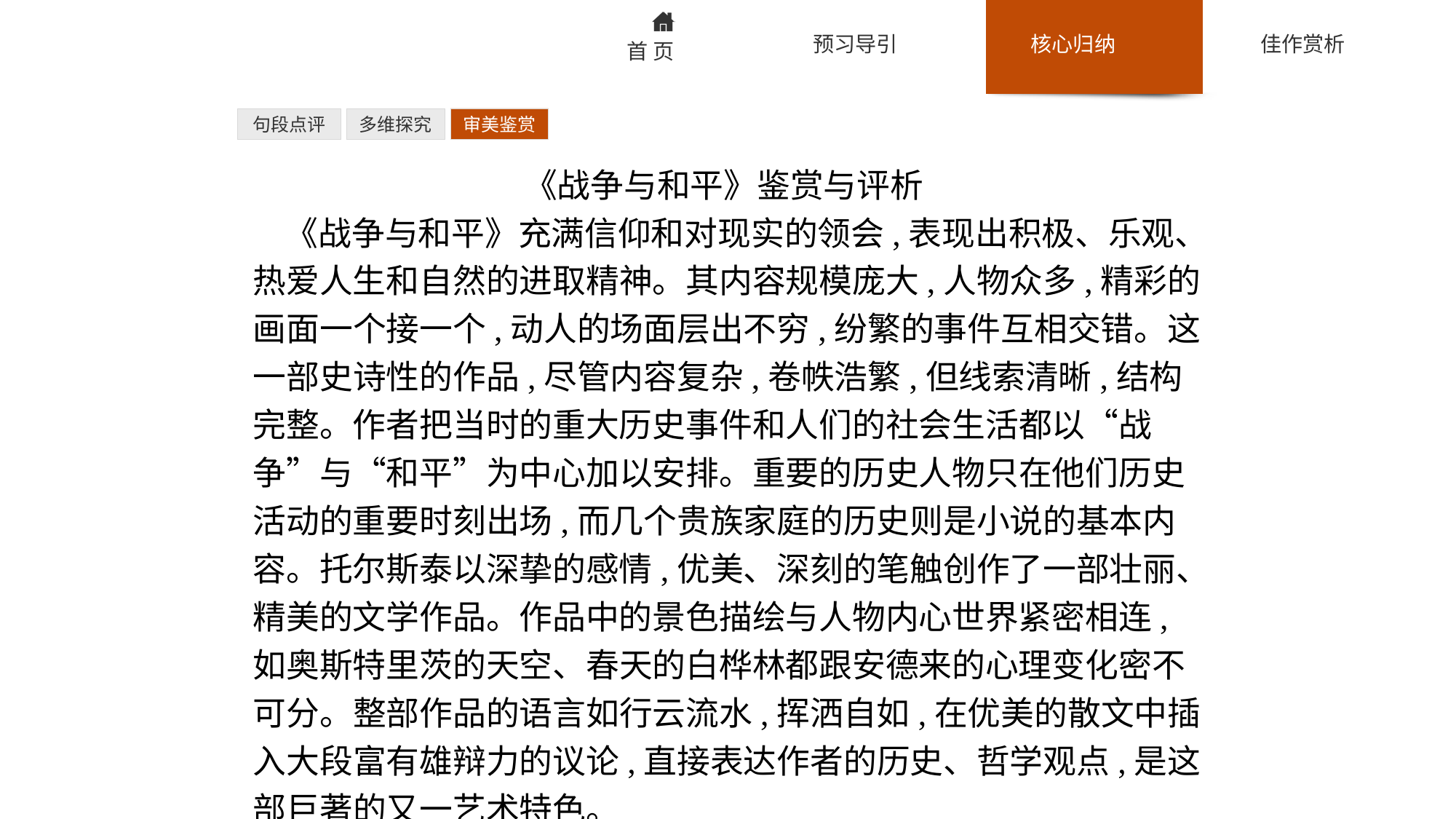

句段点评
多维探究
审美鉴赏
《战争与和平》鉴赏与评析
《战争与和平》充满信仰和对现实的领会,表现出积极、乐观、热爱人生和自然的进取精神。其内容规模庞大,人物众多,精彩的画面一个接一个,动人的场面层出不穷,纷繁的事件互相交错。这一部史诗性的作品,尽管内容复杂,卷帙浩繁,但线索清晰,结构完整。作者把当时的重大历史事件和人们的社会生活都以“战争”与“和平”为中心加以安排。重要的历史人物只在他们历史活动的重要时刻出场,而几个贵族家庭的历史则是小说的基本内容。托尔斯泰以深挚的感情,优美、深刻的笔触创作了一部壮丽、精美的文学作品。作品中的景色描绘与人物内心世界紧密相连,如奥斯特里茨的天空、春天的白桦林都跟安德来的心理变化密不可分。整部作品的语言如行云流水,挥洒自如,在优美的散文中插入大段富有雄辩力的议论,直接表达作者的历史、哲学观点,是这部巨著的又一艺术特色。